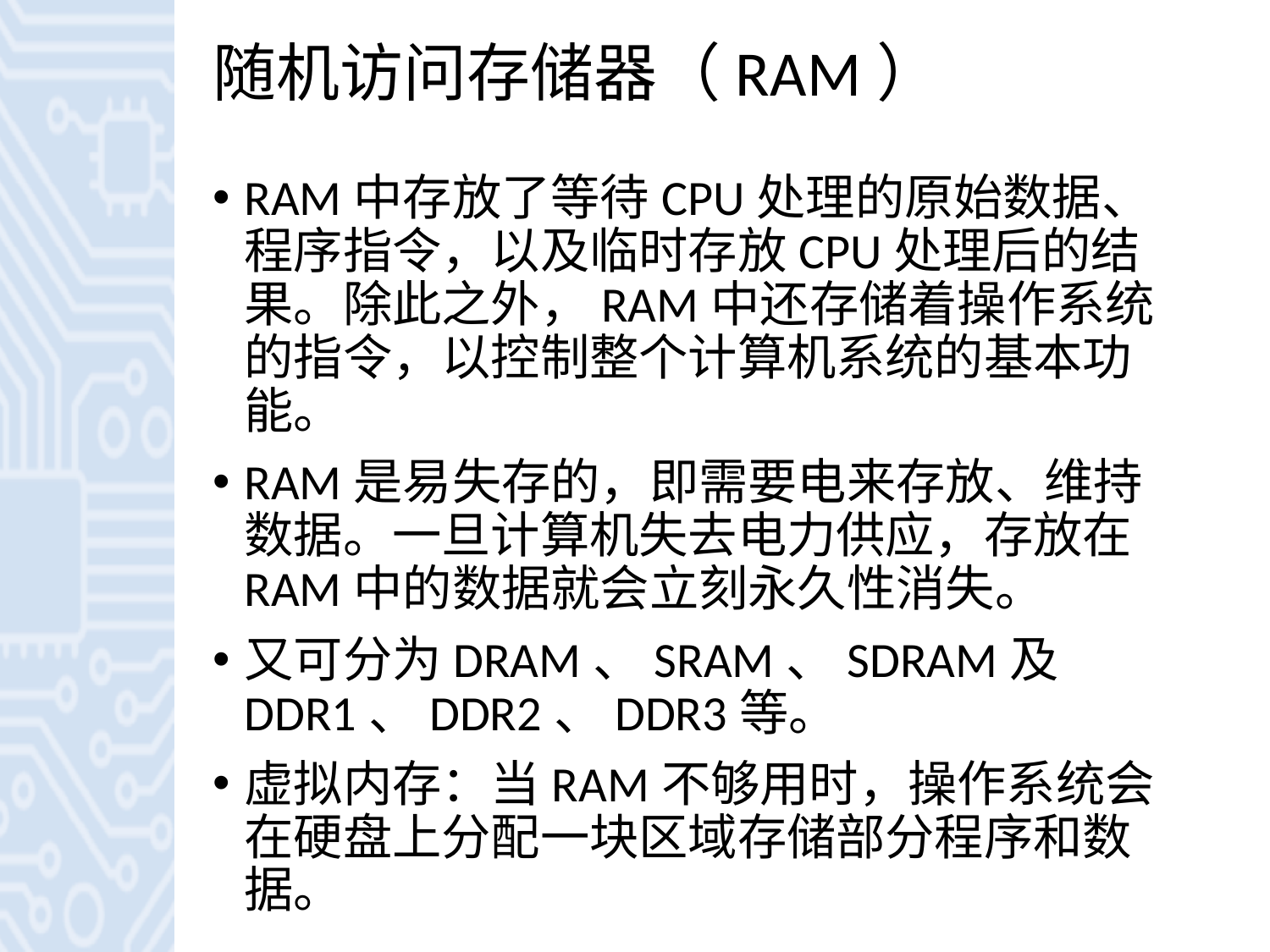

# 随机访问存储器（RAM）
RAM中存放了等待CPU处理的原始数据、程序指令，以及临时存放CPU处理后的结果。除此之外，RAM中还存储着操作系统的指令，以控制整个计算机系统的基本功能。
RAM是易失存的，即需要电来存放、维持数据。一旦计算机失去电力供应，存放在RAM中的数据就会立刻永久性消失。
又可分为DRAM、SRAM、SDRAM及DDR1、DDR2、DDR3等。
虚拟内存：当RAM不够用时，操作系统会在硬盘上分配一块区域存储部分程序和数据。